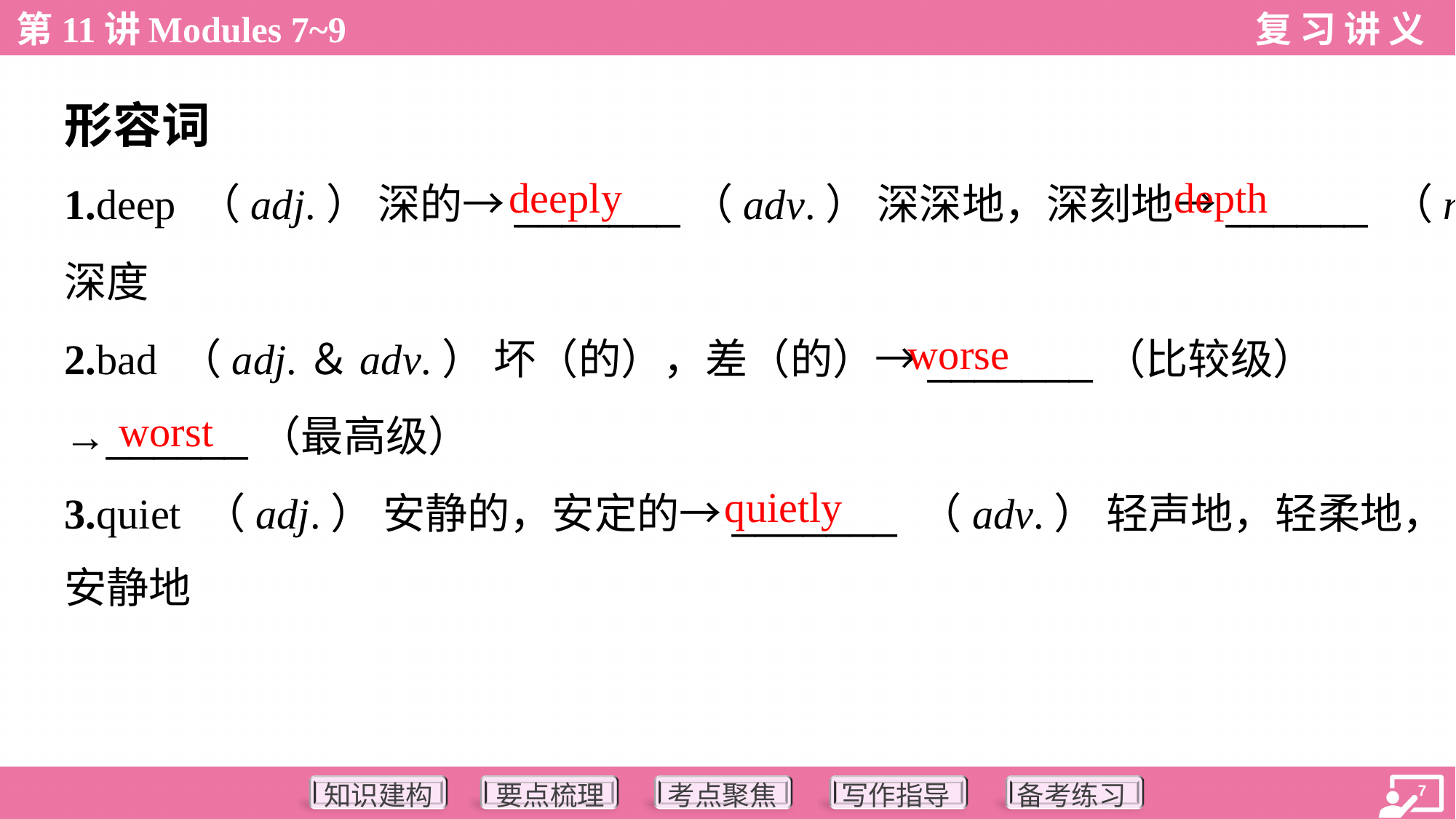

形容词
deeply
depth
1.deep （adj.） 深的→_______（adv.） 深深地，深刻地→______ （n.）
深度
2.bad （adj.＆adv.） 坏（的），差（的）→_______（比较级）
→______（最高级）
3.quiet （adj.） 安静的，安定的→_______ （adv.） 轻声地，轻柔地，
安静地
worse
worst
quietly